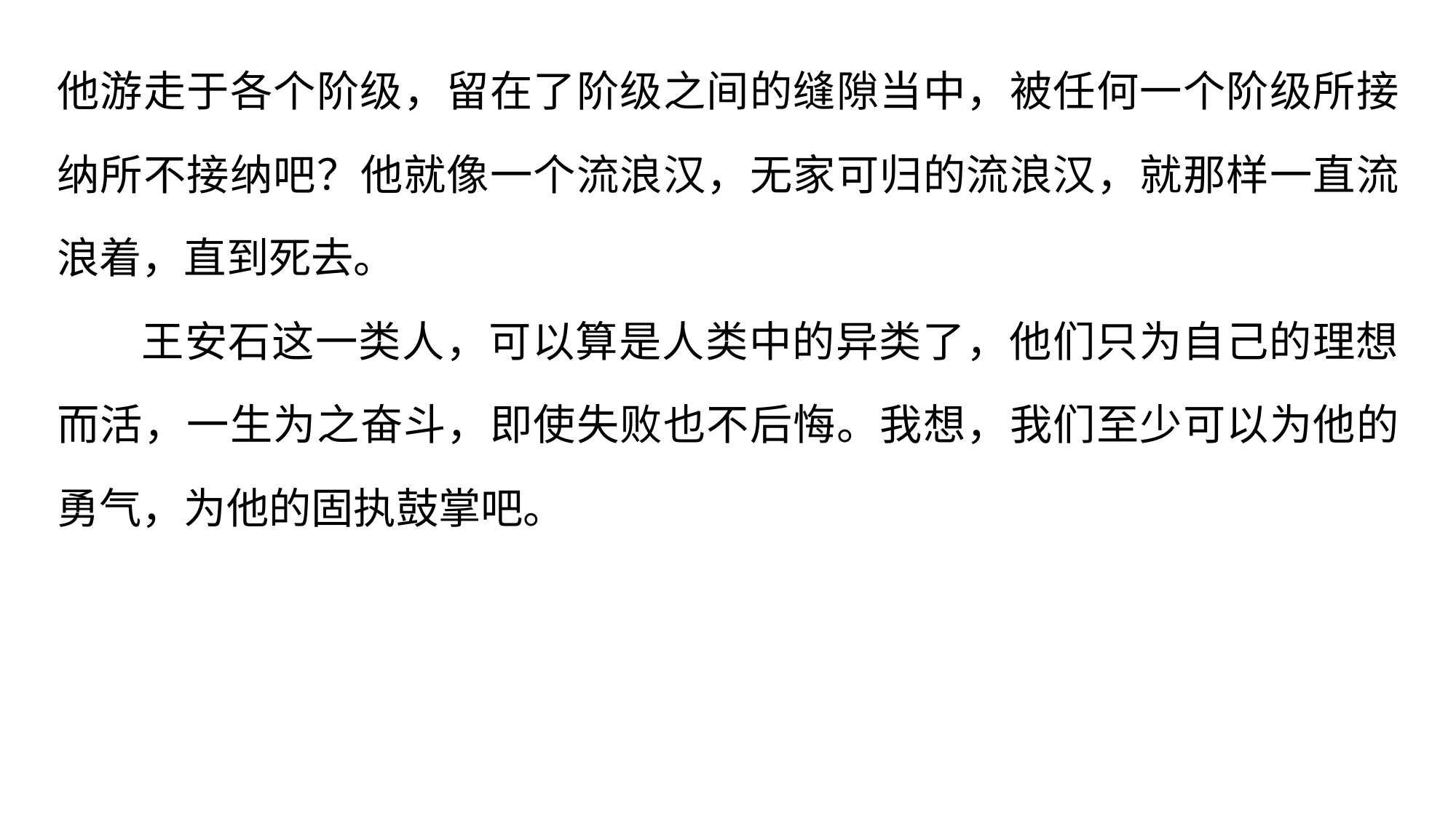

他游走于各个阶级，留在了阶级之间的缝隙当中，被任何一个阶级所接纳所不接纳吧？他就像一个流浪汉，无家可归的流浪汉，就那样一直流浪着，直到死去。
王安石这一类人，可以算是人类中的异类了，他们只为自己的理想而活，一生为之奋斗，即使失败也不后悔。我想，我们至少可以为他的勇气，为他的固执鼓掌吧。